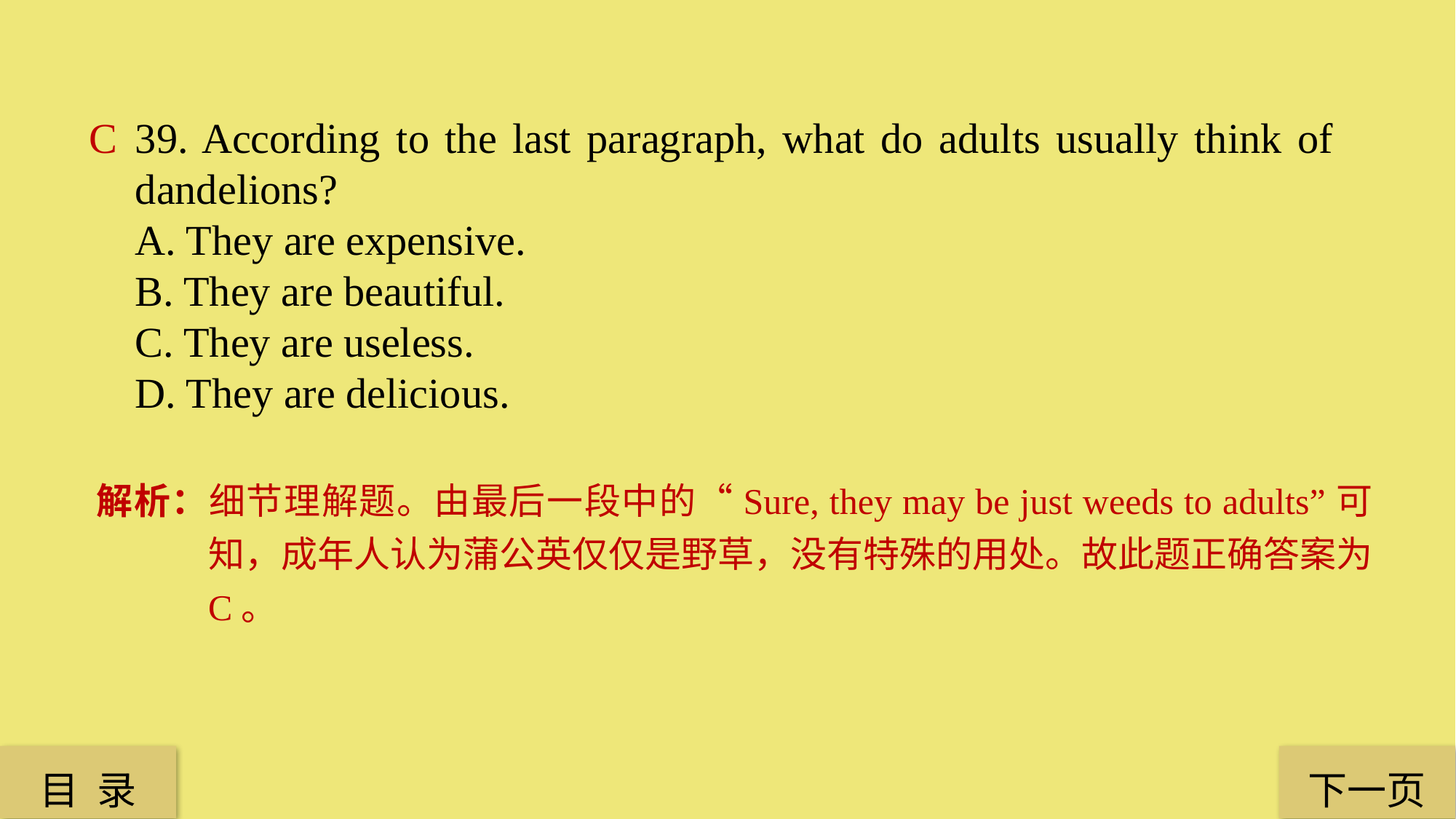

C
39. According to the last paragraph, what do adults usually think of dandelions?
A. They are expensive.
B. They are beautiful.
C. They are useless.
D. They are delicious.
解析：细节理解题。由最后一段中的“Sure, they may be just weeds to adults”可知，成年人认为蒲公英仅仅是野草，没有特殊的用处。故此题正确答案为C。